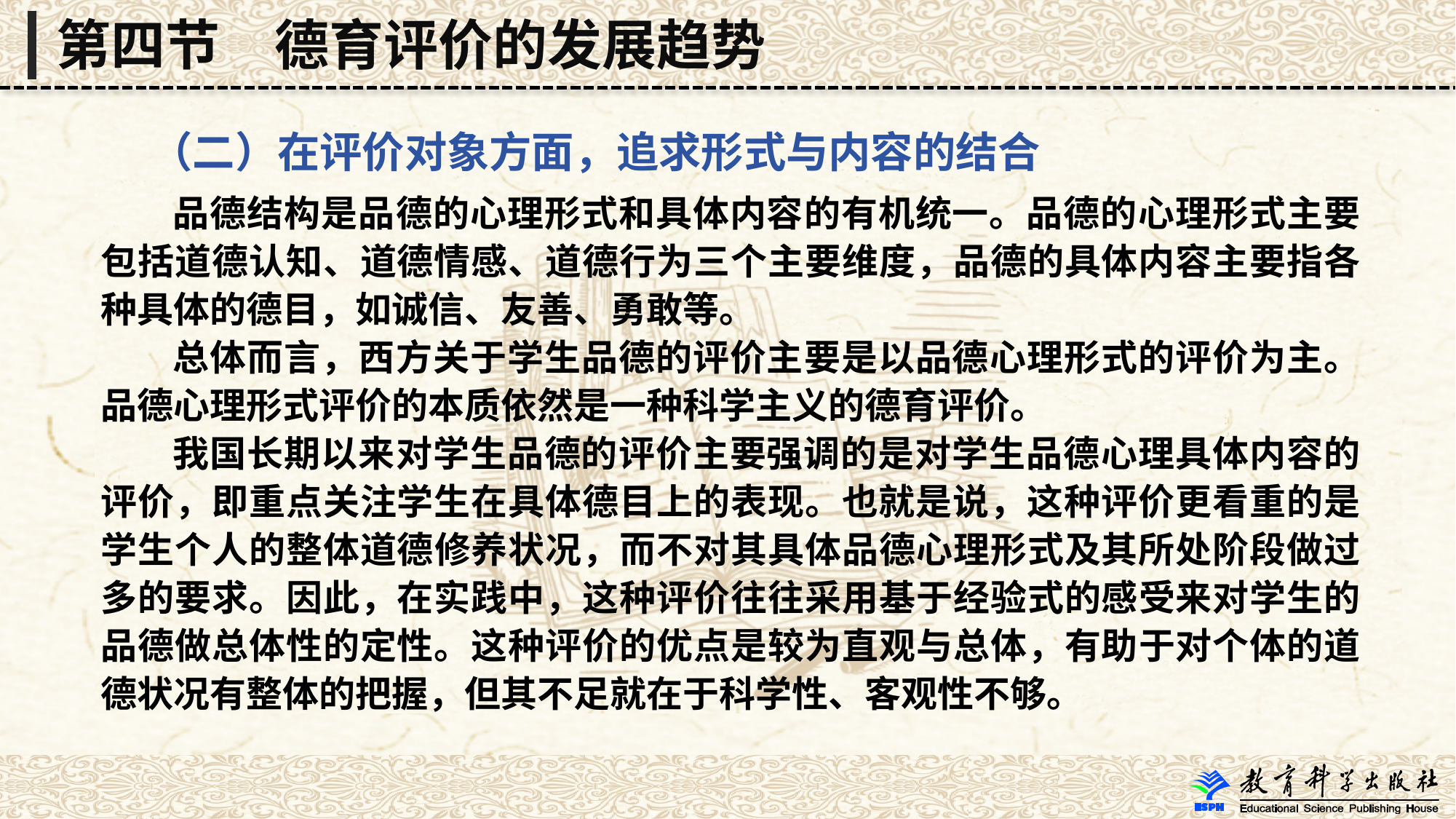

第四节　德育评价的发展趋势
     （二）在评价对象方面，追求形式与内容的结合

       品德结构是品德的心理形式和具体内容的有机统一。品德的心理形式主要包括道德认知、道德情感、道德行为三个主要维度，品德的具体内容主要指各种具体的德目，如诚信、友善、勇敢等。
       总体而言，西方关于学生品德的评价主要是以品德心理形式的评价为主。品德心理形式评价的本质依然是一种科学主义的德育评价。
       我国长期以来对学生品德的评价主要强调的是对学生品德心理具体内容的评价，即重点关注学生在具体德目上的表现。也就是说，这种评价更看重的是学生个人的整体道德修养状况，而不对其具体品德心理形式及其所处阶段做过多的要求。因此，在实践中，这种评价往往采用基于经验式的感受来对学生的品德做总体性的定性。这种评价的优点是较为直观与总体，有助于对个体的道德状况有整体的把握，但其不足就在于科学性、客观性不够。